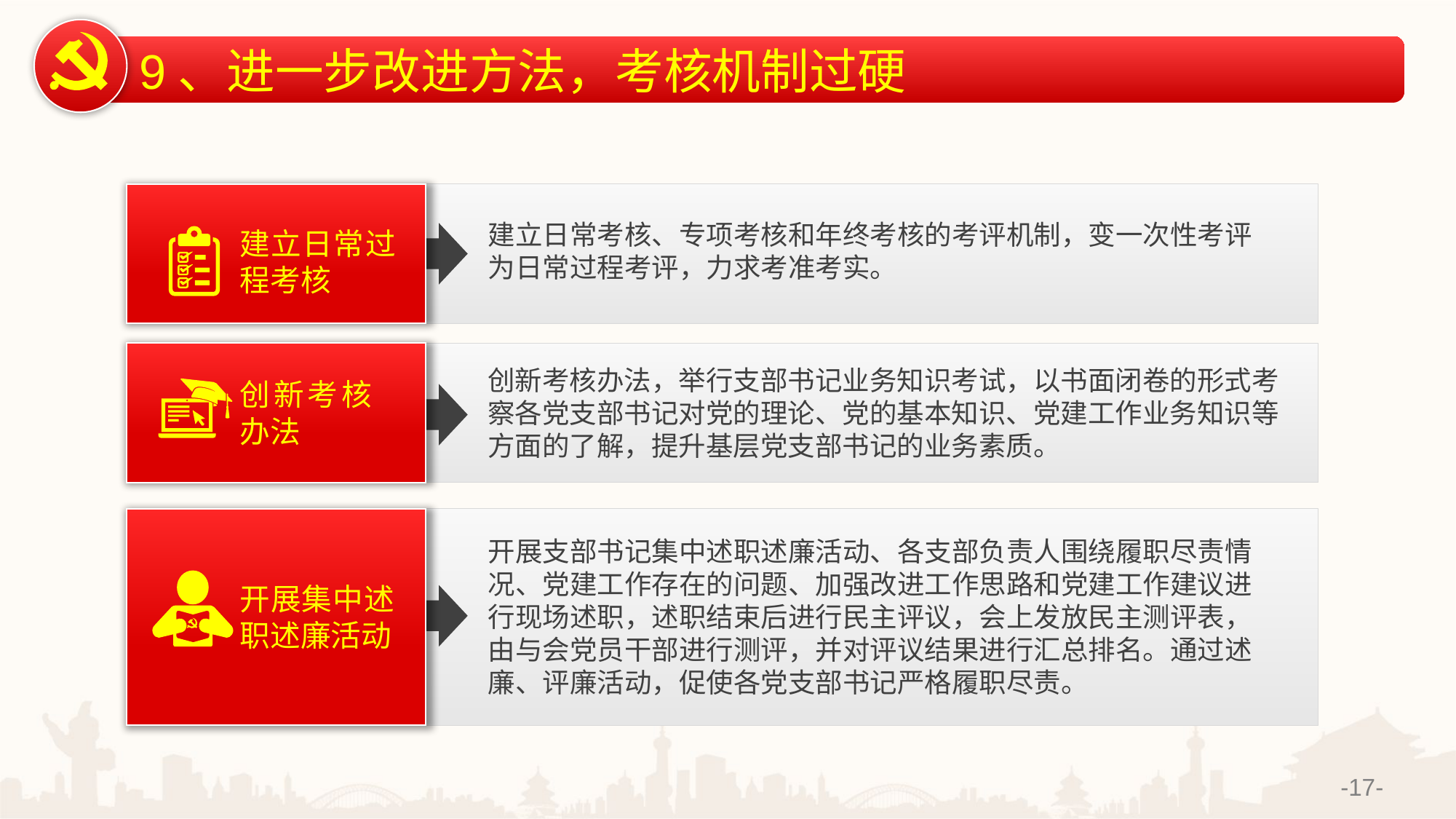

9、进一步改进方法，考核机制过硬

建立日常考核、专项考核和年终考核的考评机制，变一次性考评为日常过程考评，力求考准考实。
建立日常过程考核

创新考核办法，举行支部书记业务知识考试，以书面闭卷的形式考察各党支部书记对党的理论、党的基本知识、党建工作业务知识等方面的了解，提升基层党支部书记的业务素质。
创新考核办法

开展支部书记集中述职述廉活动、各支部负责人围绕履职尽责情况、党建工作存在的问题、加强改进工作思路和党建工作建议进行现场述职，述职结束后进行民主评议，会上发放民主测评表，由与会党员干部进行测评，并对评议结果进行汇总排名。通过述廉、评廉活动，促使各党支部书记严格履职尽责。

开展集中述职述廉活动